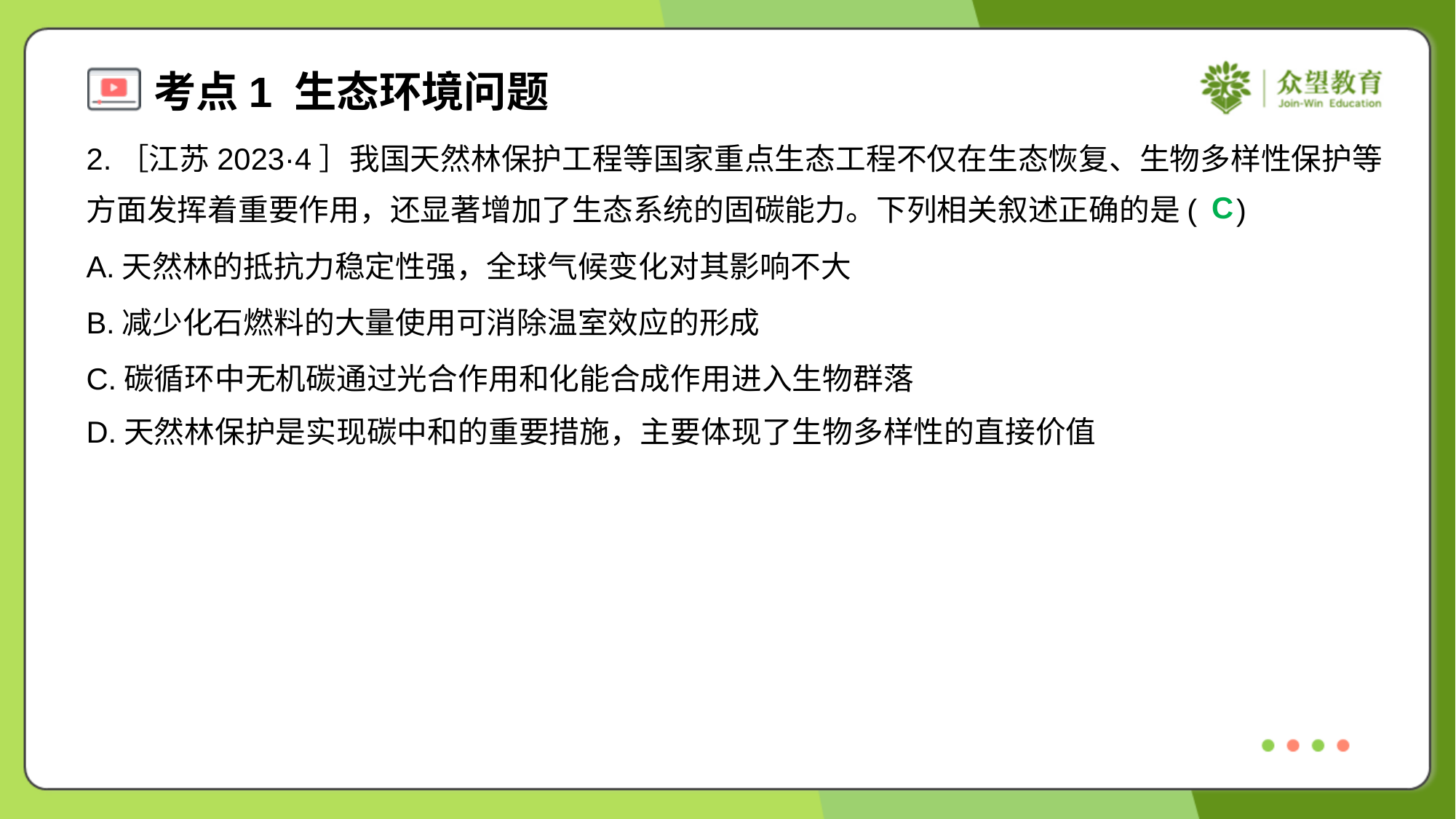

2.［江苏2023·4］我国天然林保护工程等国家重点生态工程不仅在生态恢复、生物多样性保护等
方面发挥着重要作用，还显著增加了生态系统的固碳能力。下列相关叙述正确的是(     )
C
A.天然林的抵抗力稳定性强，全球气候变化对其影响不大
B.减少化石燃料的大量使用可消除温室效应的形成
C.碳循环中无机碳通过光合作用和化能合成作用进入生物群落
D.天然林保护是实现碳中和的重要措施，主要体现了生物多样性的直接价值